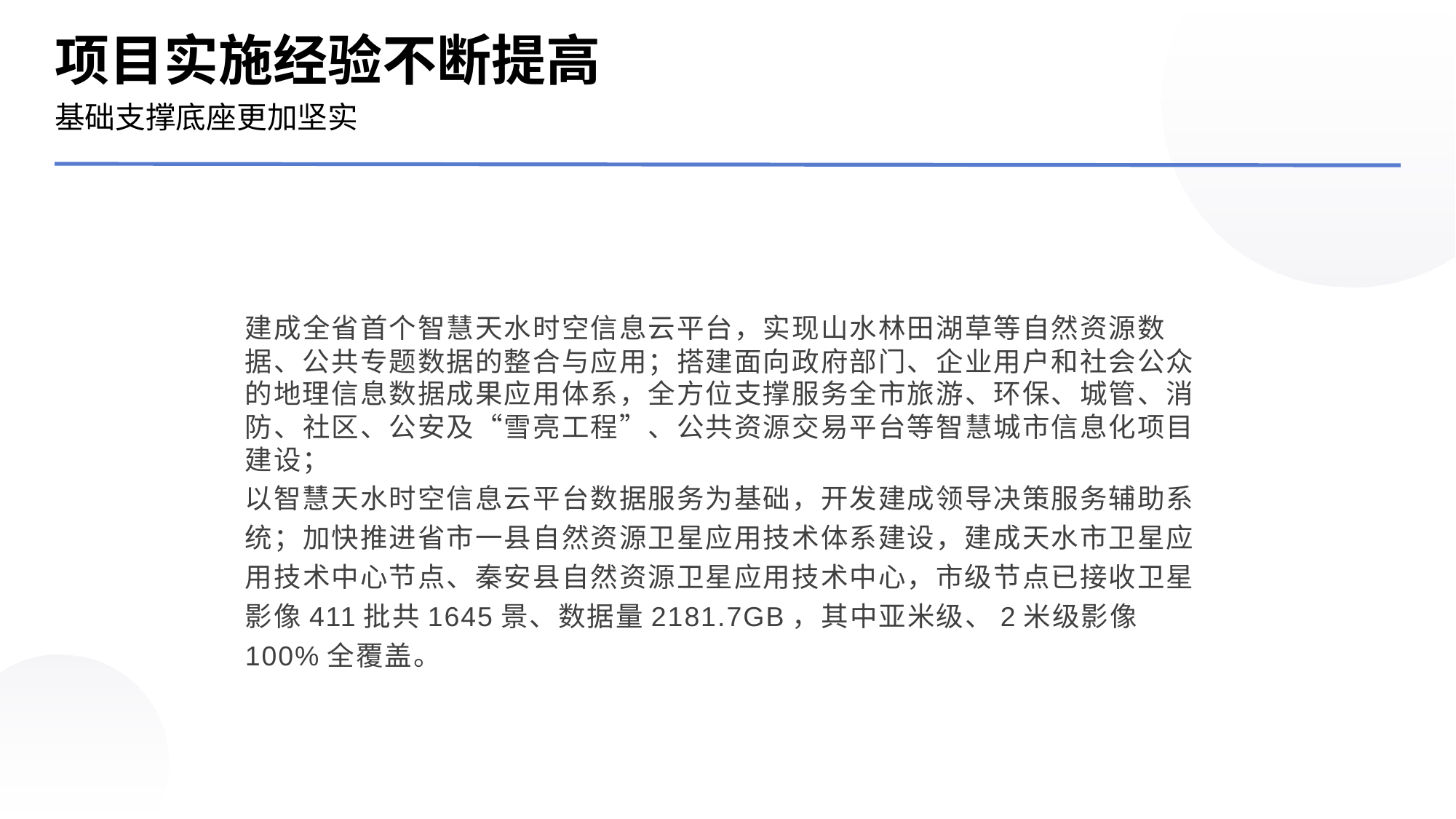

项目实施经验不断提高
基础支撑底座更加坚实
建成全省首个智慧天水时空信息云平台，实现山水林田湖草等自然资源数据、公共专题数据的整合与应用；搭建面向政府部门、企业用户和社会公众的地理信息数据成果应用体系，全方位支撑服务全市旅游、环保、城管、消防、社区、公安及“雪亮工程”、公共资源交易平台等智慧城市信息化项目建设；
以智慧天水时空信息云平台数据服务为基础，开发建成领导决策服务辅助系统；加快推进省市一县自然资源卫星应用技术体系建设，建成天水市卫星应用技术中心节点、秦安县自然资源卫星应用技术中心，市级节点已接收卫星影像411批共1645景、数据量2181.7GB，其中亚米级、2米级影像100%全覆盖。